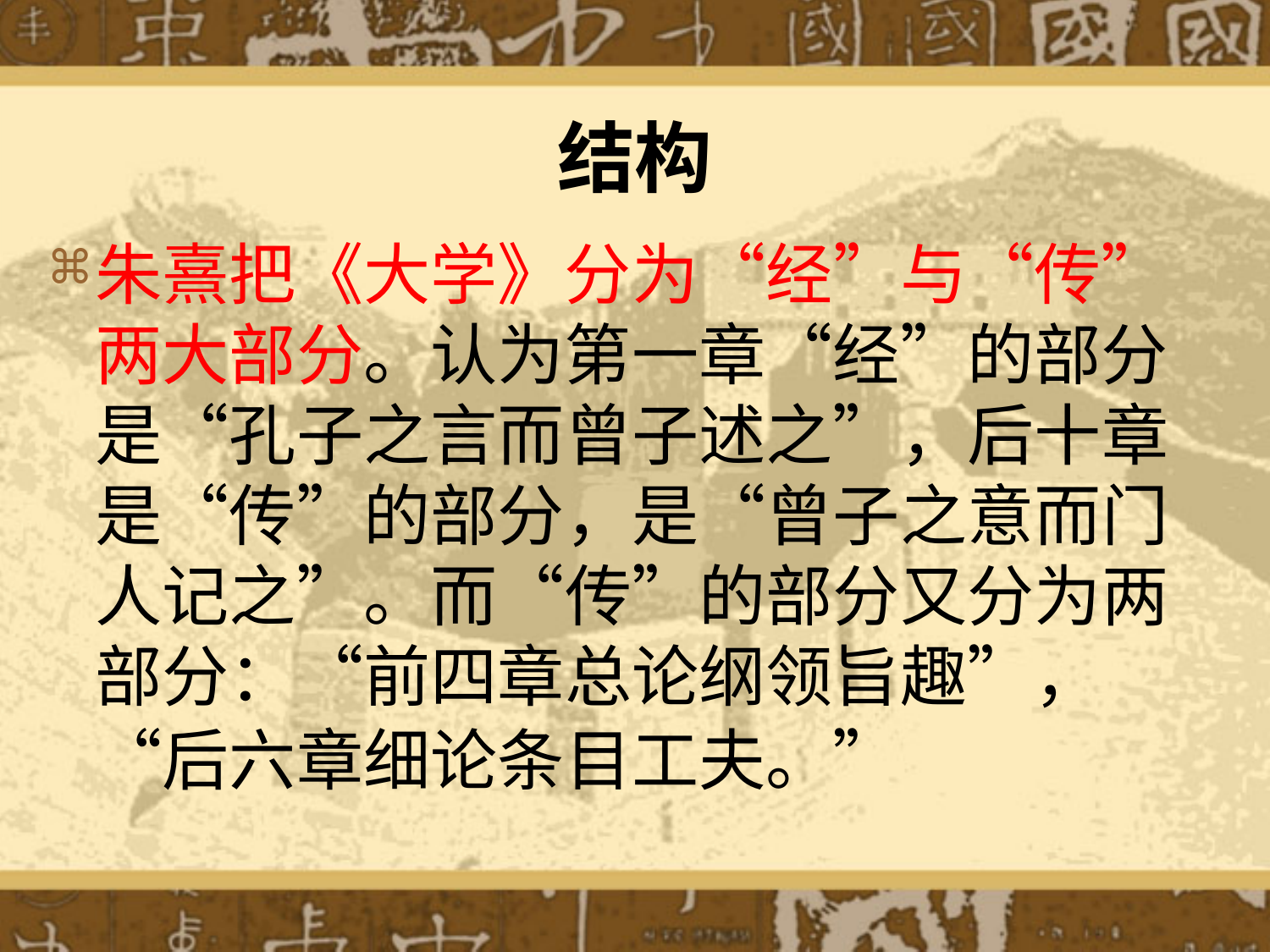

# 结构
朱熹把《大学》分为“经”与“传”两大部分。认为第一章“经”的部分是“孔子之言而曾子述之”，后十章是“传”的部分，是“曾子之意而门人记之”。而“传”的部分又分为两部分：“前四章总论纲领旨趣”，“后六章细论条目工夫。”